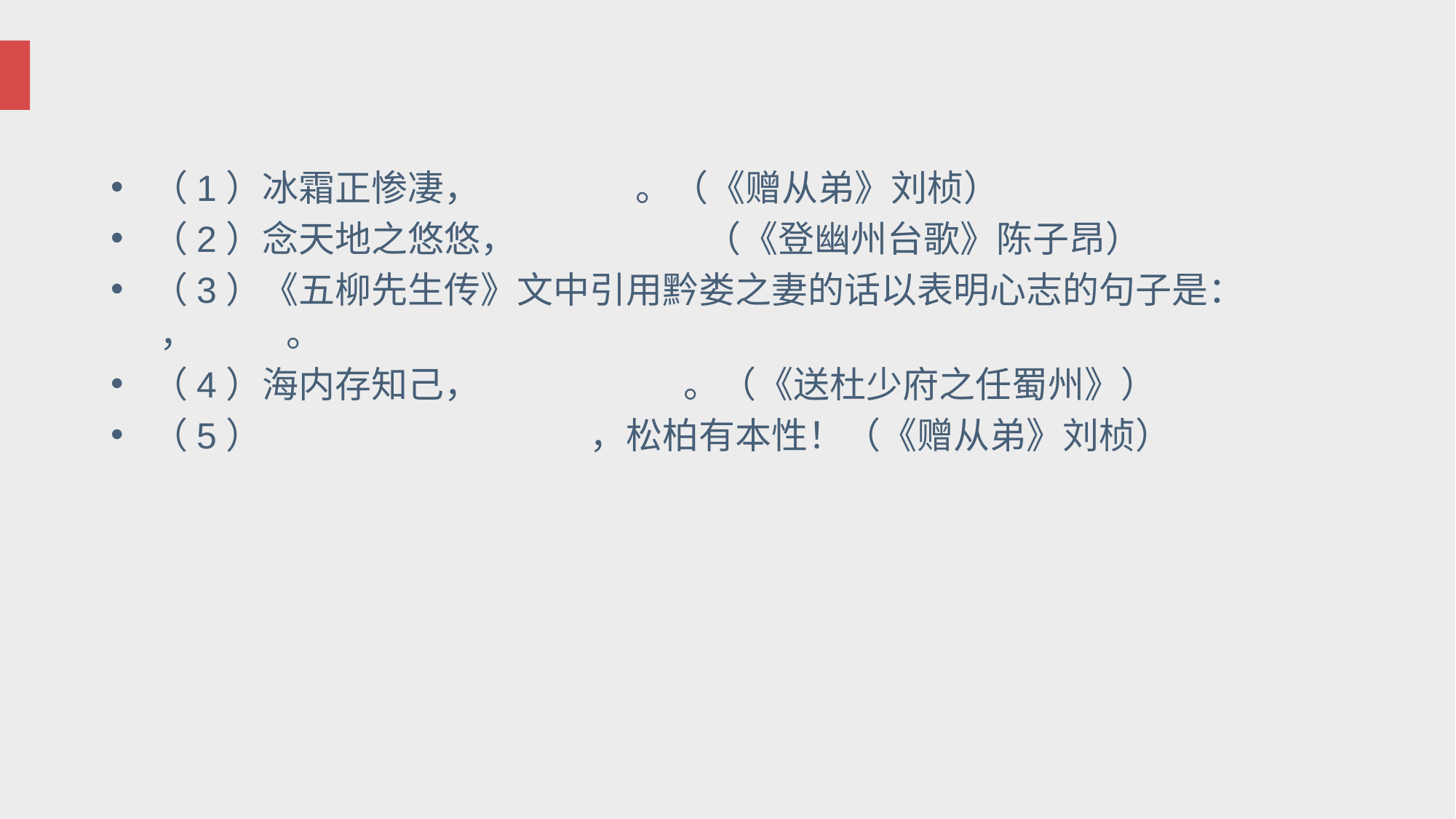

#
（1）冰霜正惨凄，                   。（《赠从弟》刘桢）
（2）念天地之悠悠，                       （《登幽州台歌》陈子昂）
（3）《五柳先生传》文中引用黔娄之妻的话以表明心志的句子是：          ，           。
（4）海内存知己，      　　          。（《送杜少府之任蜀州》）
（5）　　　　　　　　　，松柏有本性！（《赠从弟》刘桢）